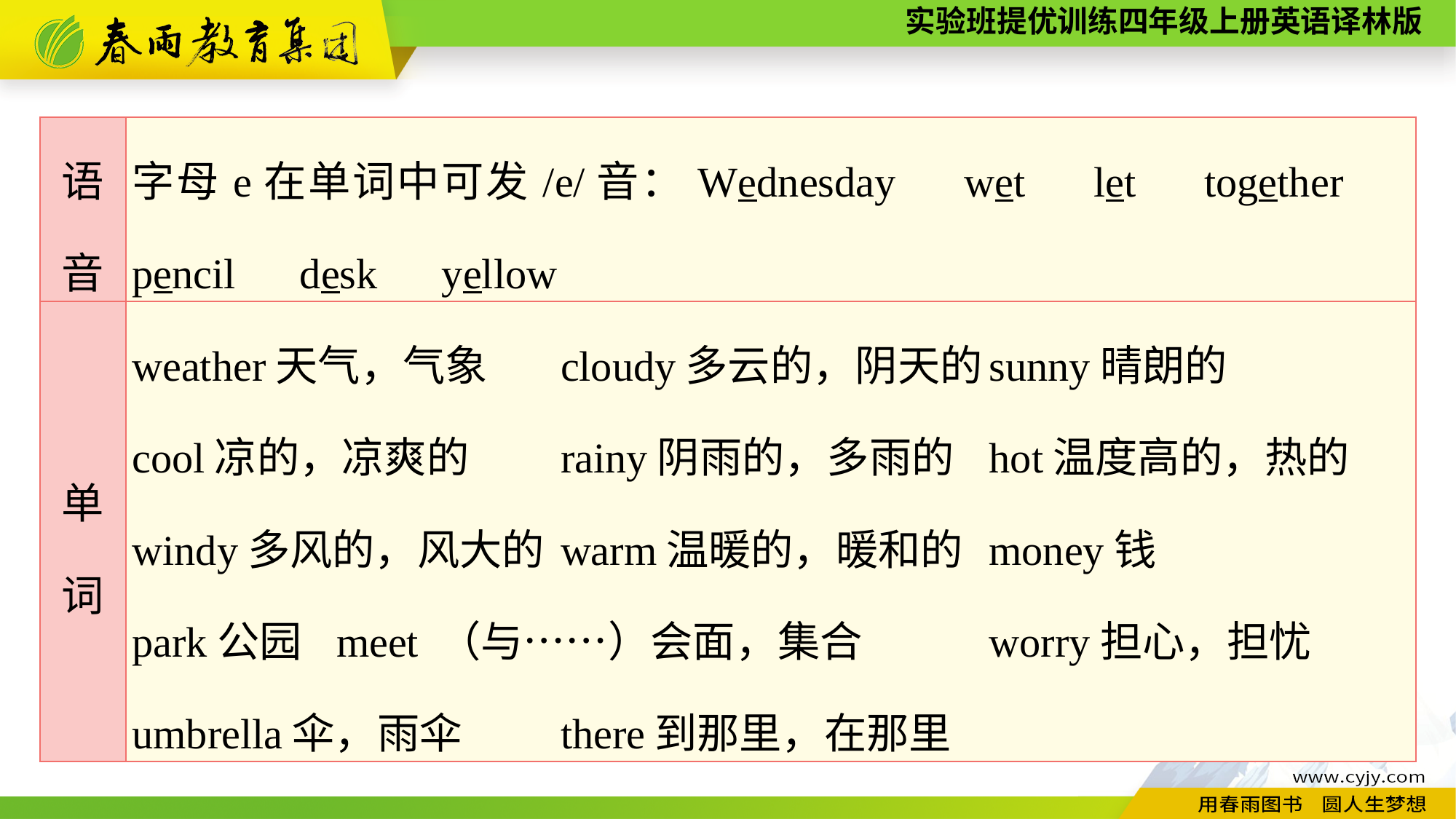

| 语 音 | 字母e在单词中可发/e/音：Wednesday　wet　let　together　pencil　desk　yellow |
| --- | --- |
| 单 词 | weather天气，气象 cloudy多云的，阴天的 sunny晴朗的 cool凉的，凉爽的 rainy阴雨的，多雨的 hot温度高的，热的 windy多风的，风大的 warm温暖的，暖和的 money钱 park公园 meet （与……）会面，集合 worry担心，担忧 umbrella伞，雨伞 there到那里，在那里 |